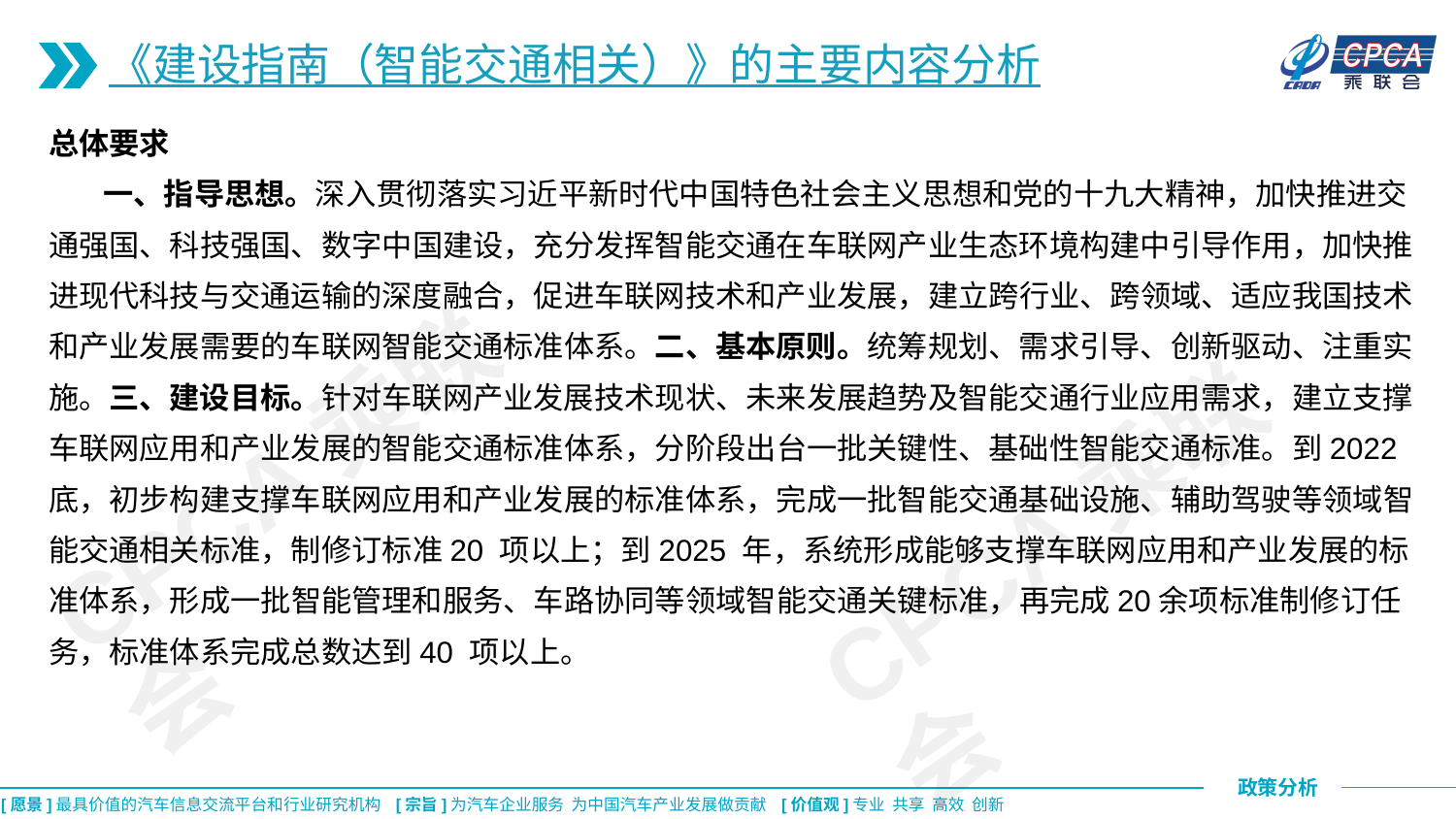

《建设指南（智能交通相关）》的主要内容分析
总体要求
       一、指导思想。深入贯彻落实习近平新时代中国特色社会主义思想和党的十九大精神，加快推进交通强国、科技强国、数字中国建设，充分发挥智能交通在车联网产业生态环境构建中引导作用，加快推进现代科技与交通运输的深度融合，促进车联网技术和产业发展，建立跨行业、跨领域、适应我国技术和产业发展需要的车联网智能交通标准体系。二、基本原则。统筹规划、需求引导、创新驱动、注重实施。三、建设目标。针对车联网产业发展技术现状、未来发展趋势及智能交通行业应用需求，建立支撑车联网应用和产业发展的智能交通标准体系，分阶段出台一批关键性、基础性智能交通标准。到2022 底，初步构建支撑车联网应用和产业发展的标准体系，完成一批智能交通基础设施、辅助驾驶等领域智能交通相关标准，制修订标准20 项以上；到2025 年，系统形成能够支撑车联网应用和产业发展的标准体系，形成一批智能管理和服务、车路协同等领域智能交通关键标准，再完成20余项标准制修订任务，标准体系完成总数达到40 项以上。
CPCA乘联会
CPCA乘联会